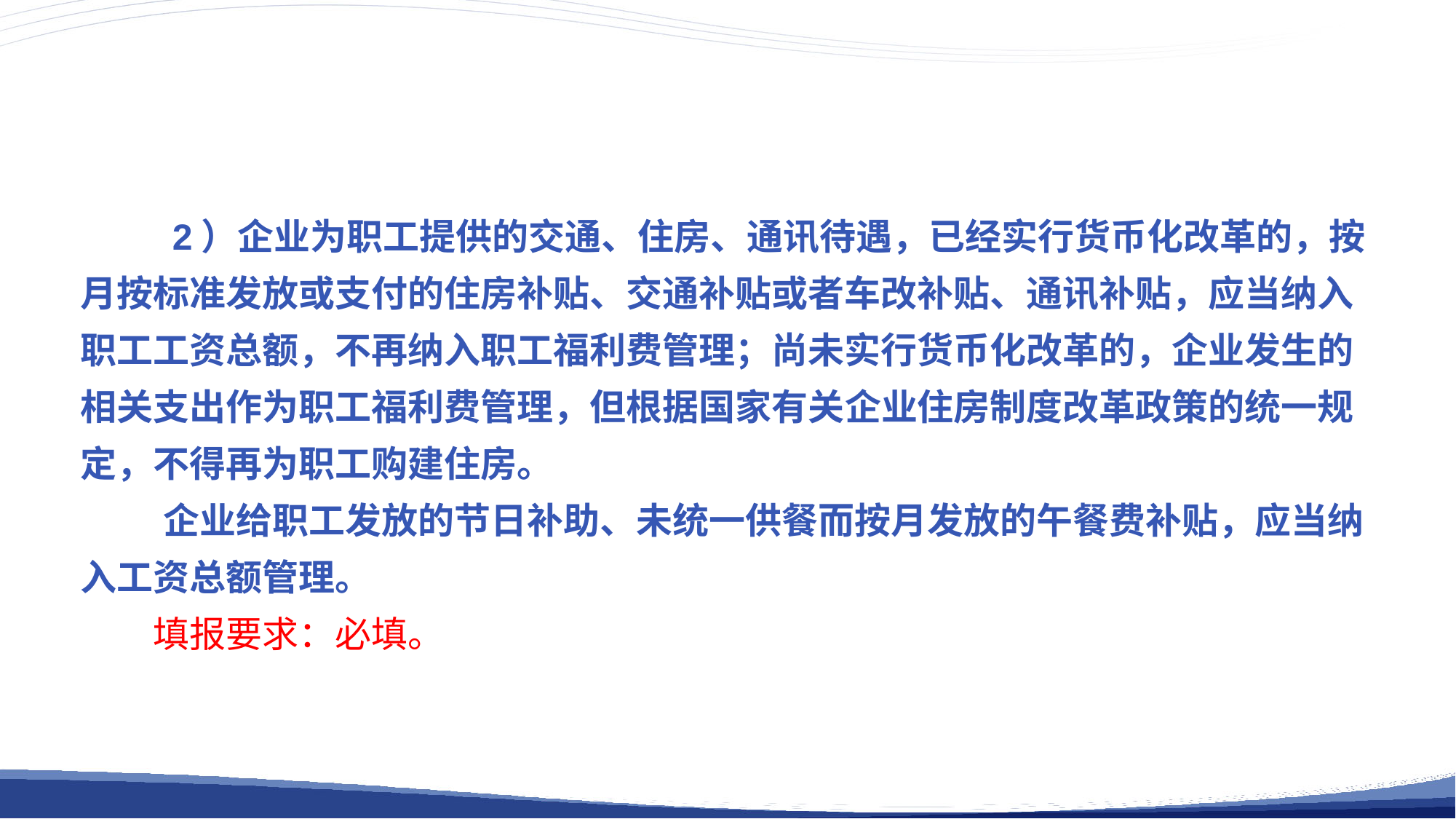

2）企业为职工提供的交通、住房、通讯待遇，已经实行货币化改革的，按月按标准发放或支付的住房补贴、交通补贴或者车改补贴、通讯补贴，应当纳入职工工资总额，不再纳入职工福利费管理；尚未实行货币化改革的，企业发生的相关支出作为职工福利费管理，但根据国家有关企业住房制度改革政策的统一规定，不得再为职工购建住房。
         企业给职工发放的节日补助、未统一供餐而按月发放的午餐费补贴，应当纳入工资总额管理。
填报要求：必填。